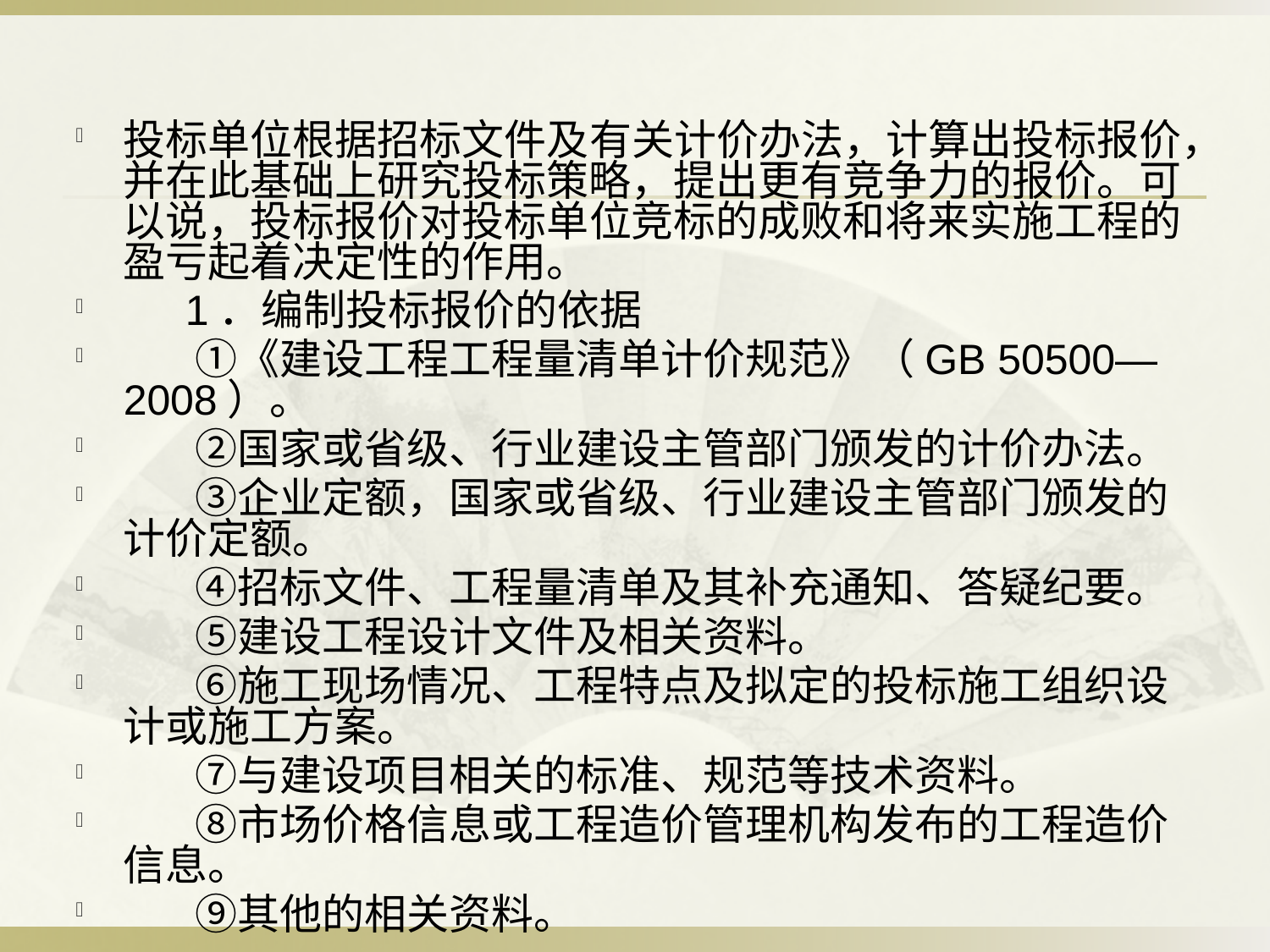

#
投标单位根据招标文件及有关计价办法，计算出投标报价，并在此基础上研究投标策略，提出更有竞争力的报价。可以说，投标报价对投标单位竞标的成败和将来实施工程的盈亏起着决定性的作用。
　 1．编制投标报价的依据
 　 ①《建设工程工程量清单计价规范》（GB 50500—2008）。
  　②国家或省级、行业建设主管部门颁发的计价办法。
  　③企业定额，国家或省级、行业建设主管部门颁发的计价定额。
  　④招标文件、工程量清单及其补充通知、答疑纪要。
 　 ⑤建设工程设计文件及相关资料。
 　 ⑥施工现场情况、工程特点及拟定的投标施工组织设计或施工方案。
 　 ⑦与建设项目相关的标准、规范等技术资料。
 　 ⑧市场价格信息或工程造价管理机构发布的工程造价信息。
  　⑨其他的相关资料。